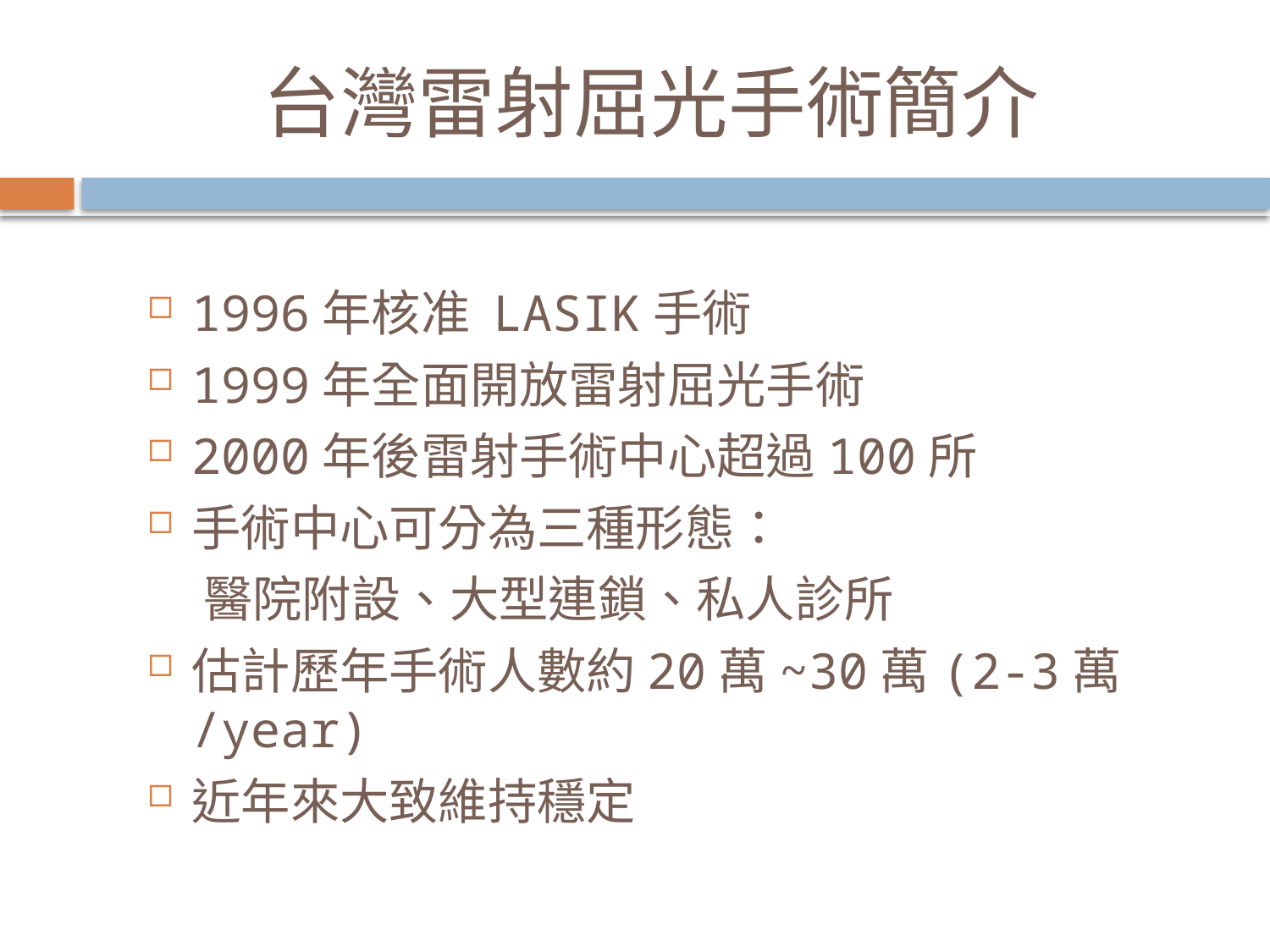

# 台灣雷射屈光手術簡介
1996年核准 LASIK手術
1999年全面開放雷射屈光手術
2000年後雷射手術中心超過100所
手術中心可分為三種形態：
    醫院附設、大型連鎖、私人診所
估計歷年手術人數約20萬~30萬(2-3萬/year)
近年來大致維持穩定